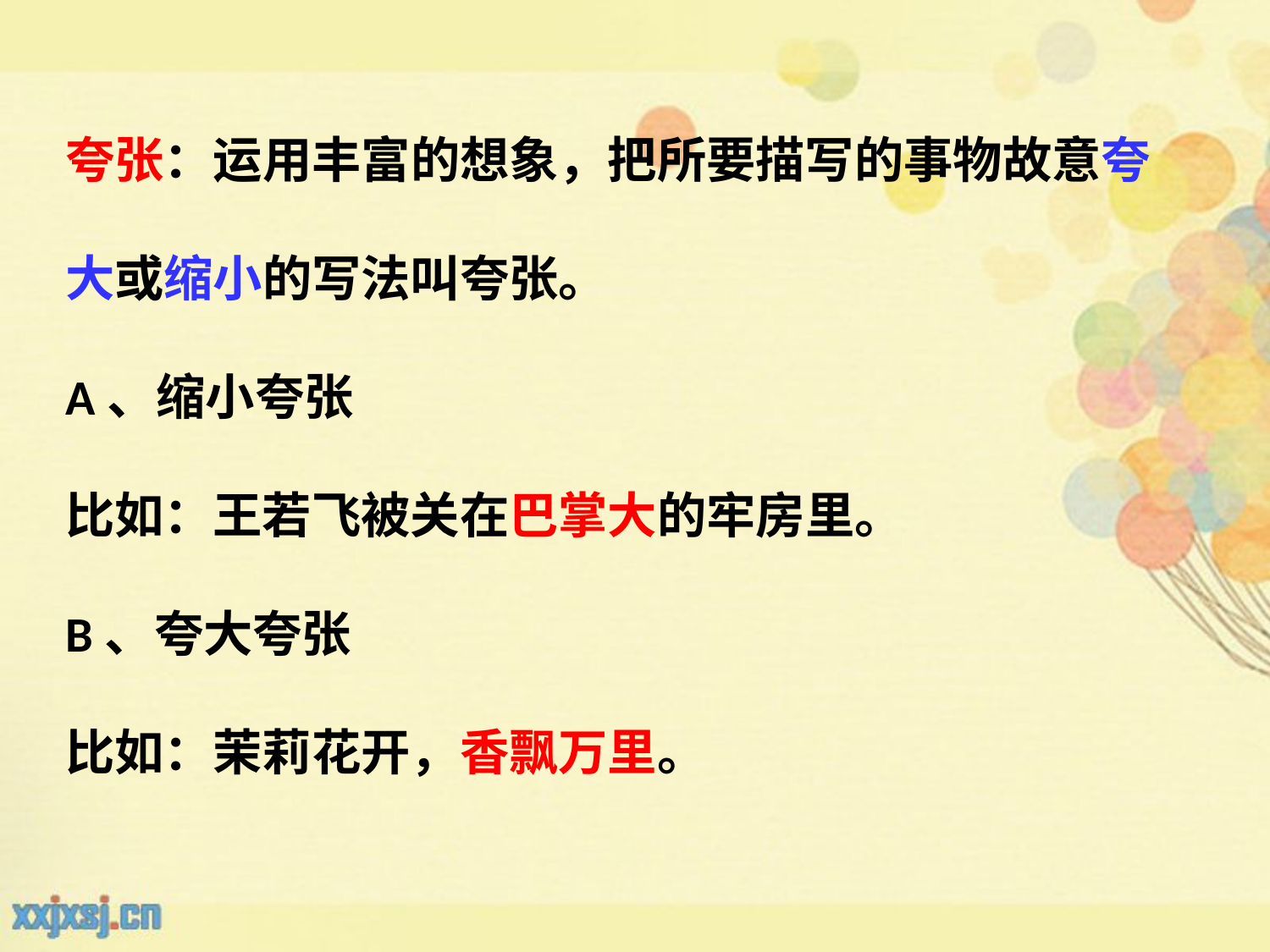

夸张：运用丰富的想象，把所要描写的事物故意夸大或缩小的写法叫夸张。
A、缩小夸张
比如：王若飞被关在巴掌大的牢房里。
B、夸大夸张
比如：茉莉花开，香飘万里。